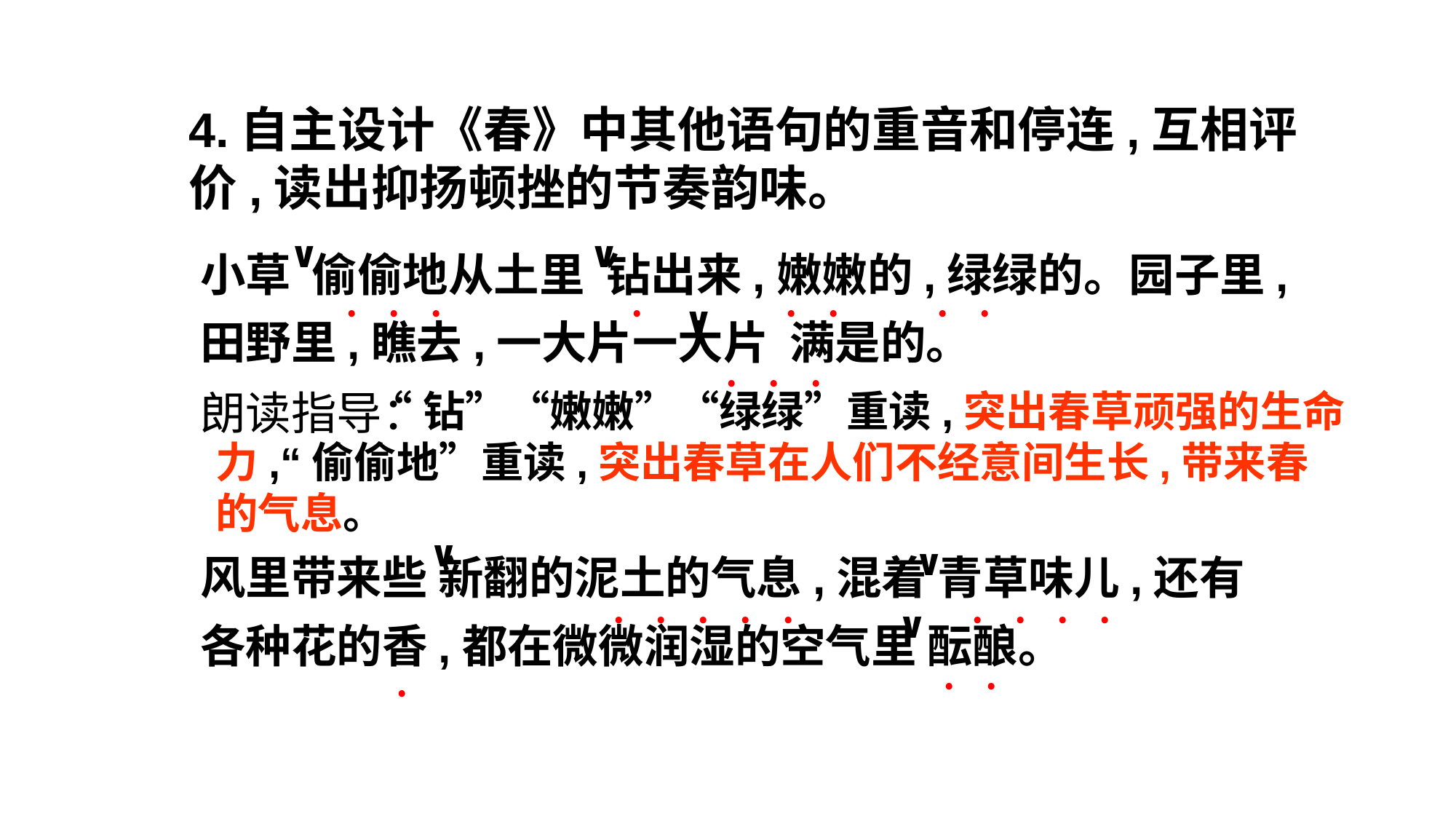

4.自主设计《春》中其他语句的重音和停连,互相评价,读出抑扬顿挫的节奏韵味。
小草  偷偷地从土里  钻出来,嫩嫩的,绿绿的。园子里,田野里,瞧去,一大片一大片  满是的。
∨
∨
 ﹒﹒﹒
﹒
﹒﹒
﹒﹒
∨
﹒﹒﹒
朗读指导：
                “钻”“嫩嫩”“绿绿”重读,突出春草顽强的生命力,“偷偷地”重读,突出春草在人们不经意间生长,带来春的气息。
∨
风里带来些 新翻的泥土的气息,混着 青草味儿,还有各种花的香,都在微微润湿的空气里 酝酿。
∨
 ﹒﹒﹒﹒﹒
 ﹒﹒﹒﹒
∨
﹒﹒
﹒